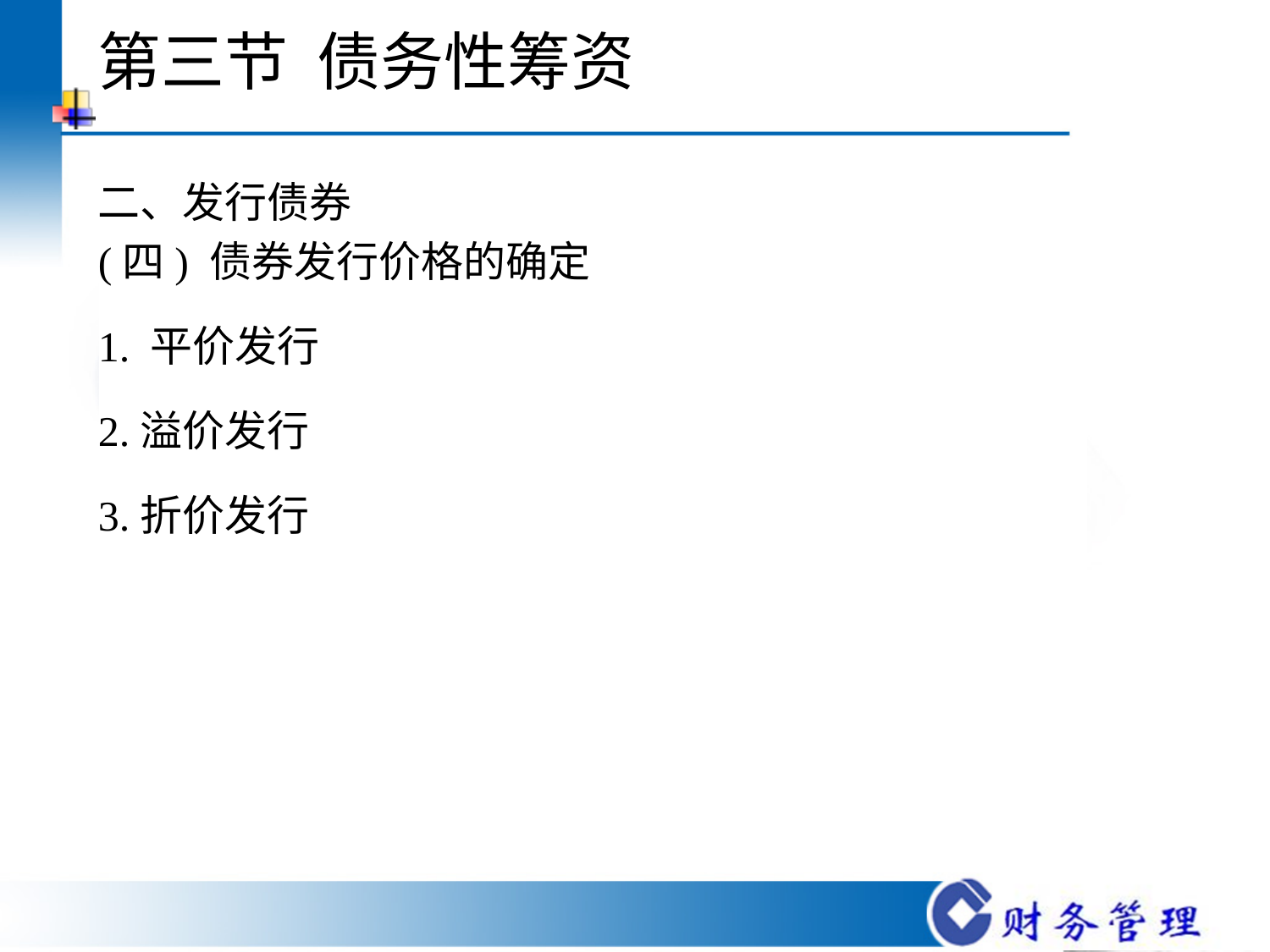

# 第三节  债务性筹资
二、发行债券
(四) 债券发行价格的确定
1. 平价发行
2.溢价发行
3.折价发行
38